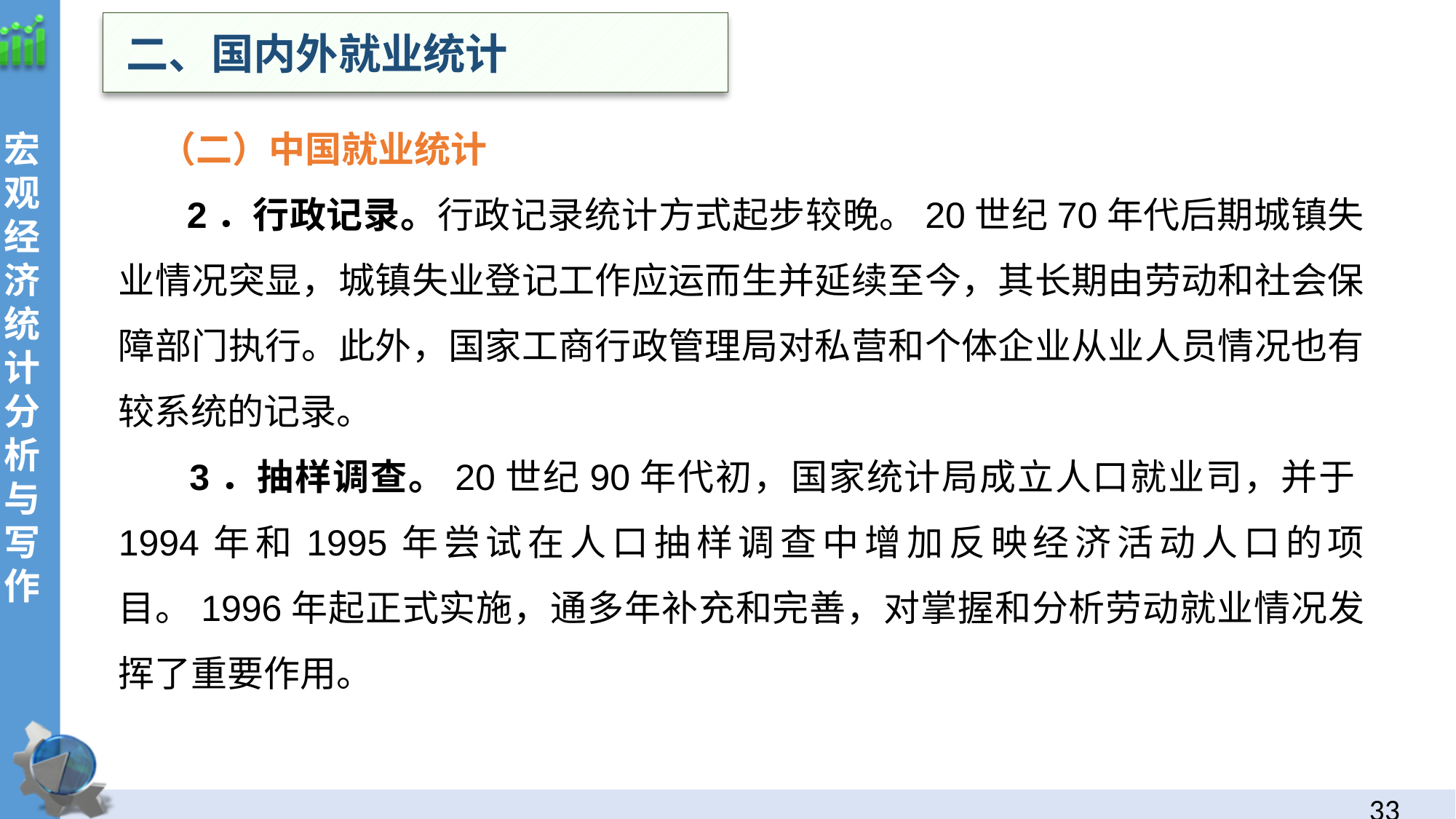

二、国内外就业统计
    （二）中国就业统计
   2．行政记录。行政记录统计方式起步较晚。20世纪70年代后期城镇失业情况突显，城镇失业登记工作应运而生并延续至今，其长期由劳动和社会保障部门执行。此外，国家工商行政管理局对私营和个体企业从业人员情况也有较系统的记录。
   3．抽样调查。20世纪90年代初，国家统计局成立人口就业司，并于1994年和1995年尝试在人口抽样调查中增加反映经济活动人口的项目。1996年起正式实施，通多年补充和完善，对掌握和分析劳动就业情况发挥了重要作用。
33